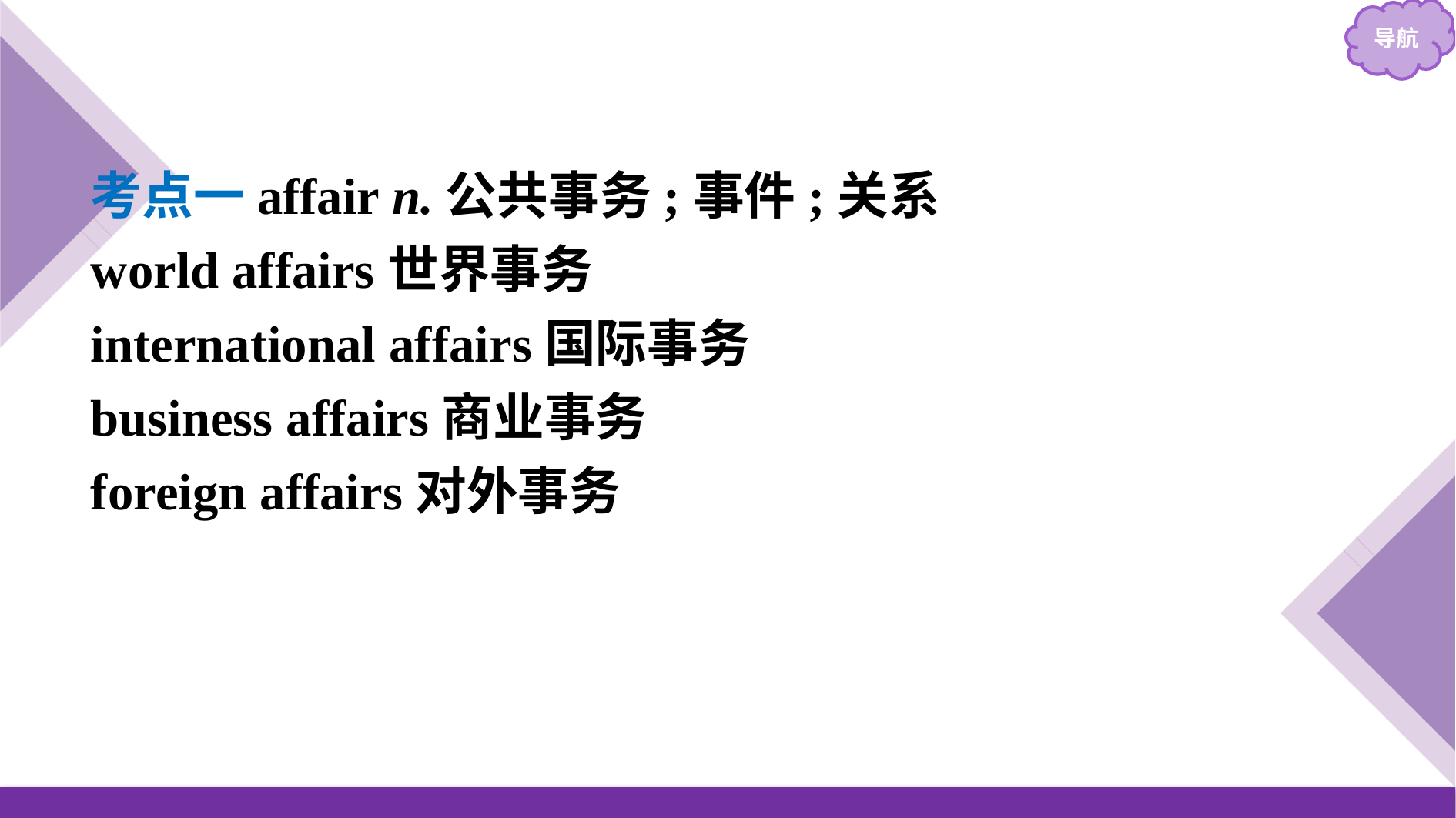

考点一affair n.公共事务;事件;关系
world affairs世界事务
international affairs国际事务
business affairs商业事务
foreign affairs对外事务